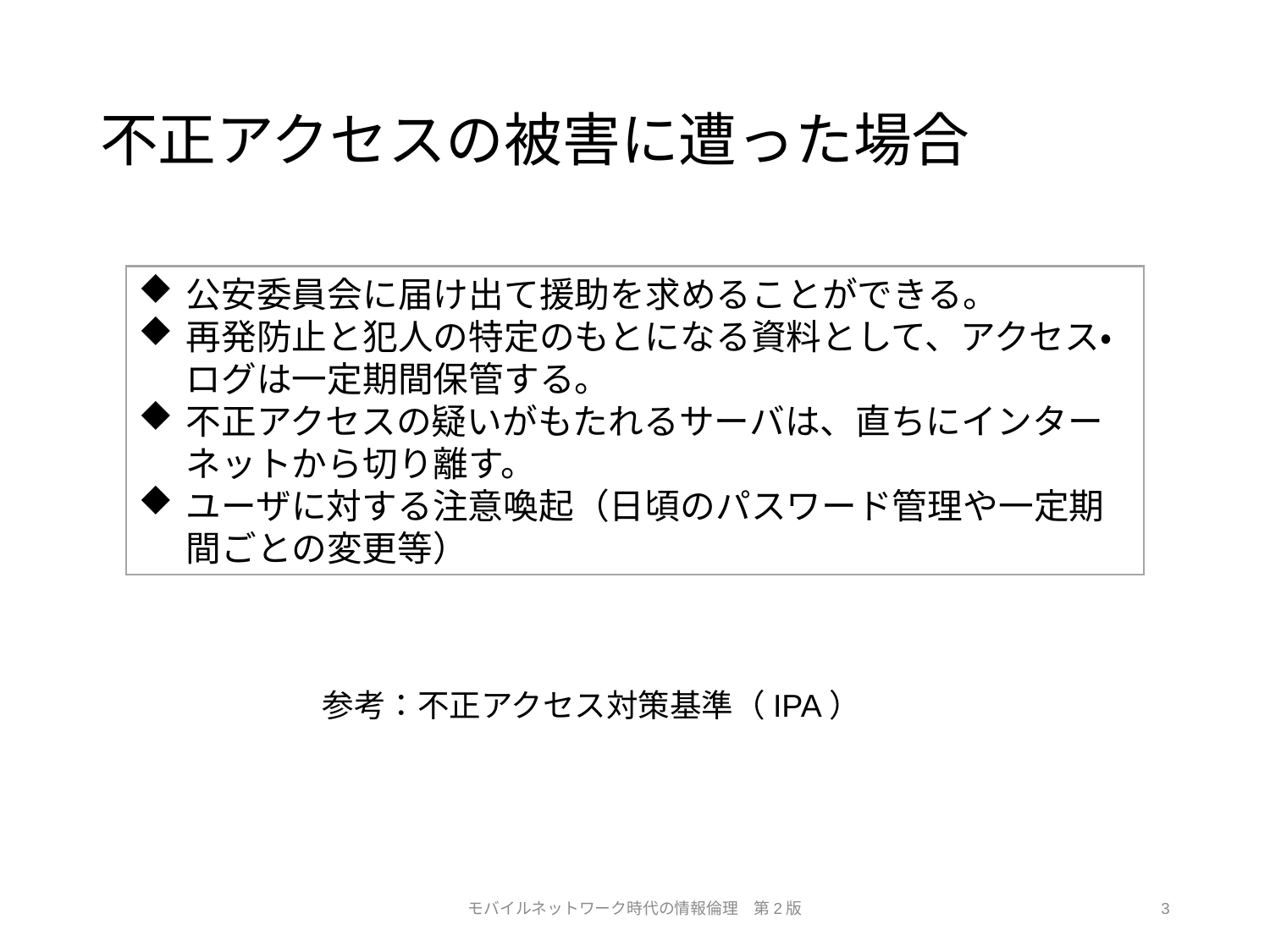

# 不正アクセスの被害に遭った場合
公安委員会に届け出て援助を求めることができる。
再発防止と犯人の特定のもとになる資料として、アクセス・ログは一定期間保管する。
不正アクセスの疑いがもたれるサーバは、直ちにインターネットから切り離す。
ユーザに対する注意喚起（日頃のパスワード管理や一定期間ごとの変更等）
参考：不正アクセス対策基準（IPA）
モバイルネットワーク時代の情報倫理　第2版
3